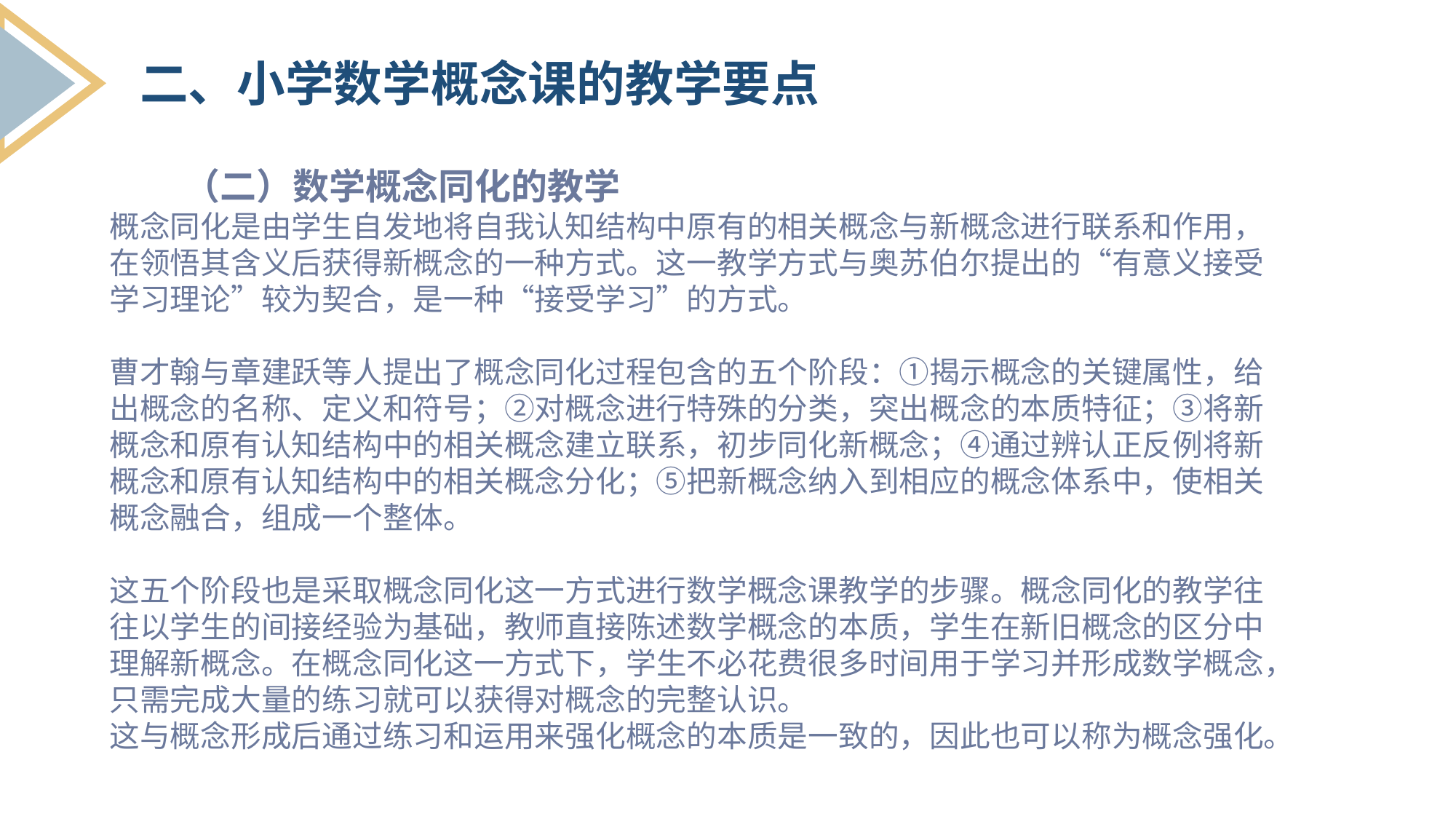

二、小学数学概念课的教学要点
        （二）数学概念同化的教学
概念同化是由学生自发地将自我认知结构中原有的相关概念与新概念进行联系和作用，在领悟其含义后获得新概念的一种方式。这一教学方式与奥苏伯尔提出的“有意义接受学习理论”较为契合，是一种“接受学习”的方式。

曹才翰与章建跃等人提出了概念同化过程包含的五个阶段：①揭示概念的关键属性，给出概念的名称、定义和符号；②对概念进行特殊的分类，突出概念的本质特征；③将新概念和原有认知结构中的相关概念建立联系，初步同化新概念；④通过辨认正反例将新概念和原有认知结构中的相关概念分化；⑤把新概念纳入到相应的概念体系中，使相关概念融合，组成一个整体。

这五个阶段也是采取概念同化这一方式进行数学概念课教学的步骤。概念同化的教学往往以学生的间接经验为基础，教师直接陈述数学概念的本质，学生在新旧概念的区分中理解新概念。在概念同化这一方式下，学生不必花费很多时间用于学习并形成数学概念，只需完成大量的练习就可以获得对概念的完整认识。
这与概念形成后通过练习和运用来强化概念的本质是一致的，因此也可以称为概念强化。